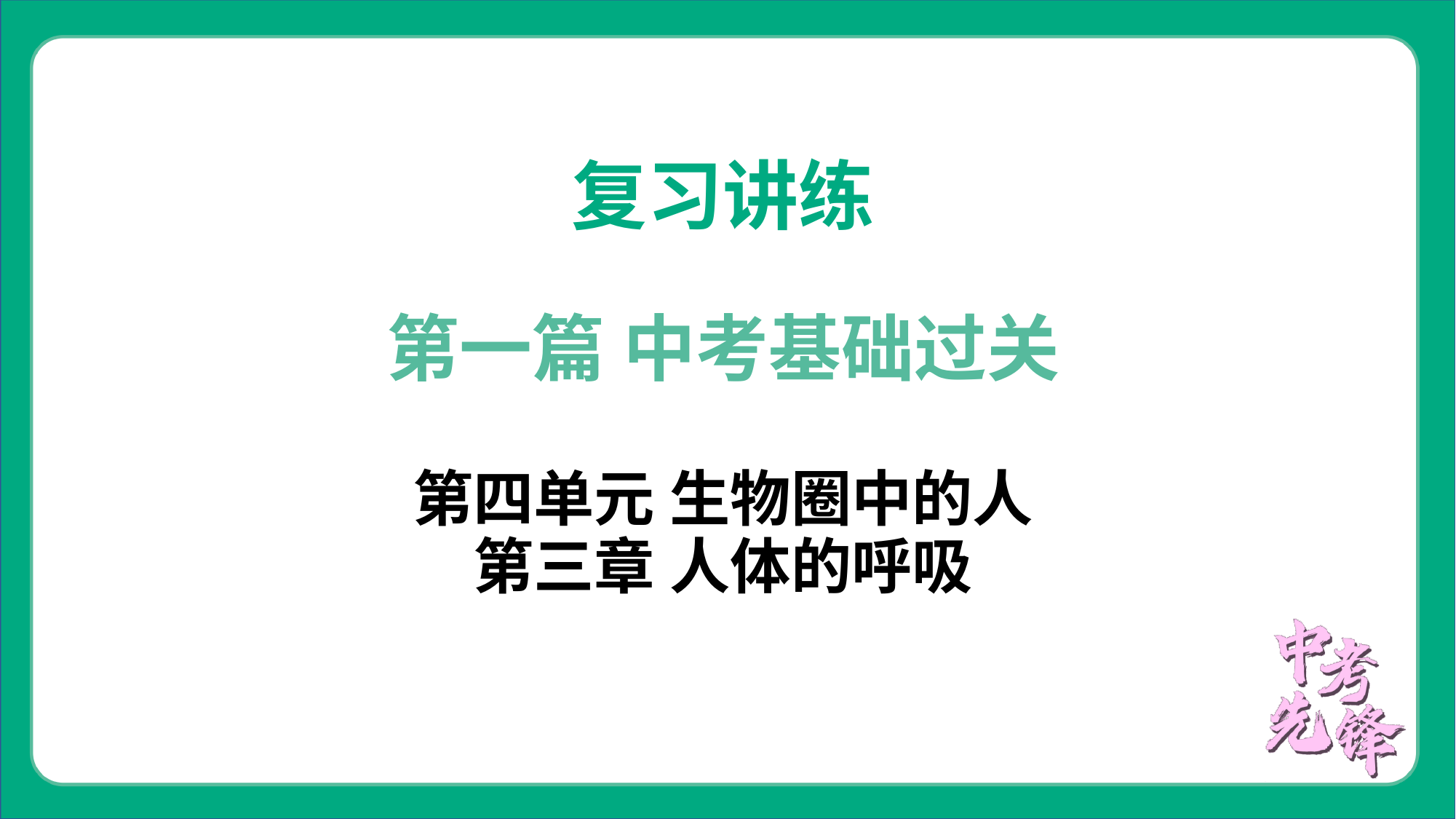

复习讲练
第一篇 中考基础过关
第四单元 生物圈中的人
第三章 人体的呼吸